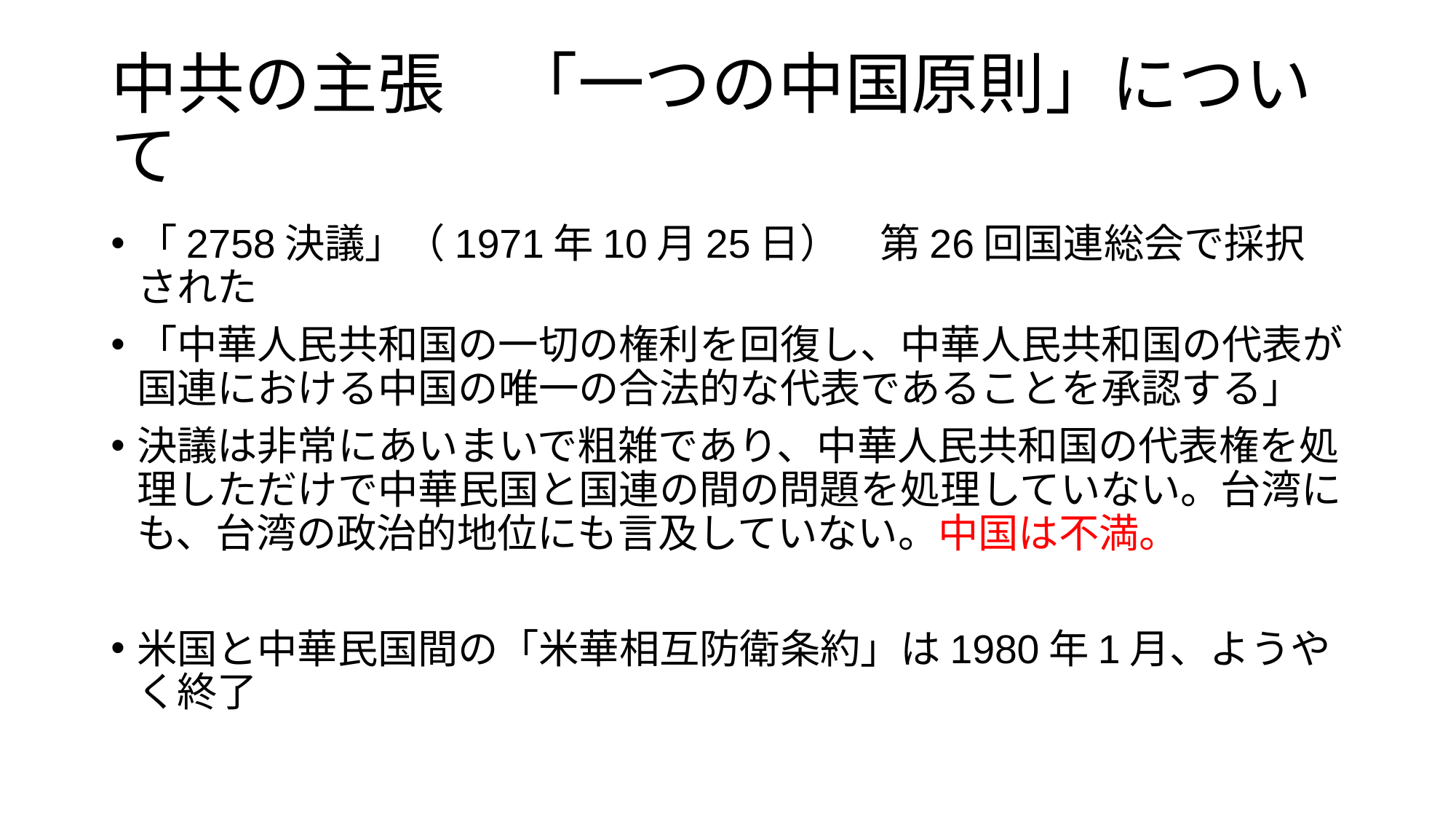

# 中共の主張　「一つの中国原則」について
「2758決議」（1971年10月25日）　第26回国連総会で採択された
「中華人民共和国の一切の権利を回復し、中華人民共和国の代表が国連における中国の唯一の合法的な代表であることを承認する」
決議は非常にあいまいで粗雑であり、中華人民共和国の代表権を処理しただけで中華民国と国連の間の問題を処理していない。台湾にも、台湾の政治的地位にも言及していない。中国は不満。

米国と中華民国間の「米華相互防衛条約」は1980年1月、ようやく終了